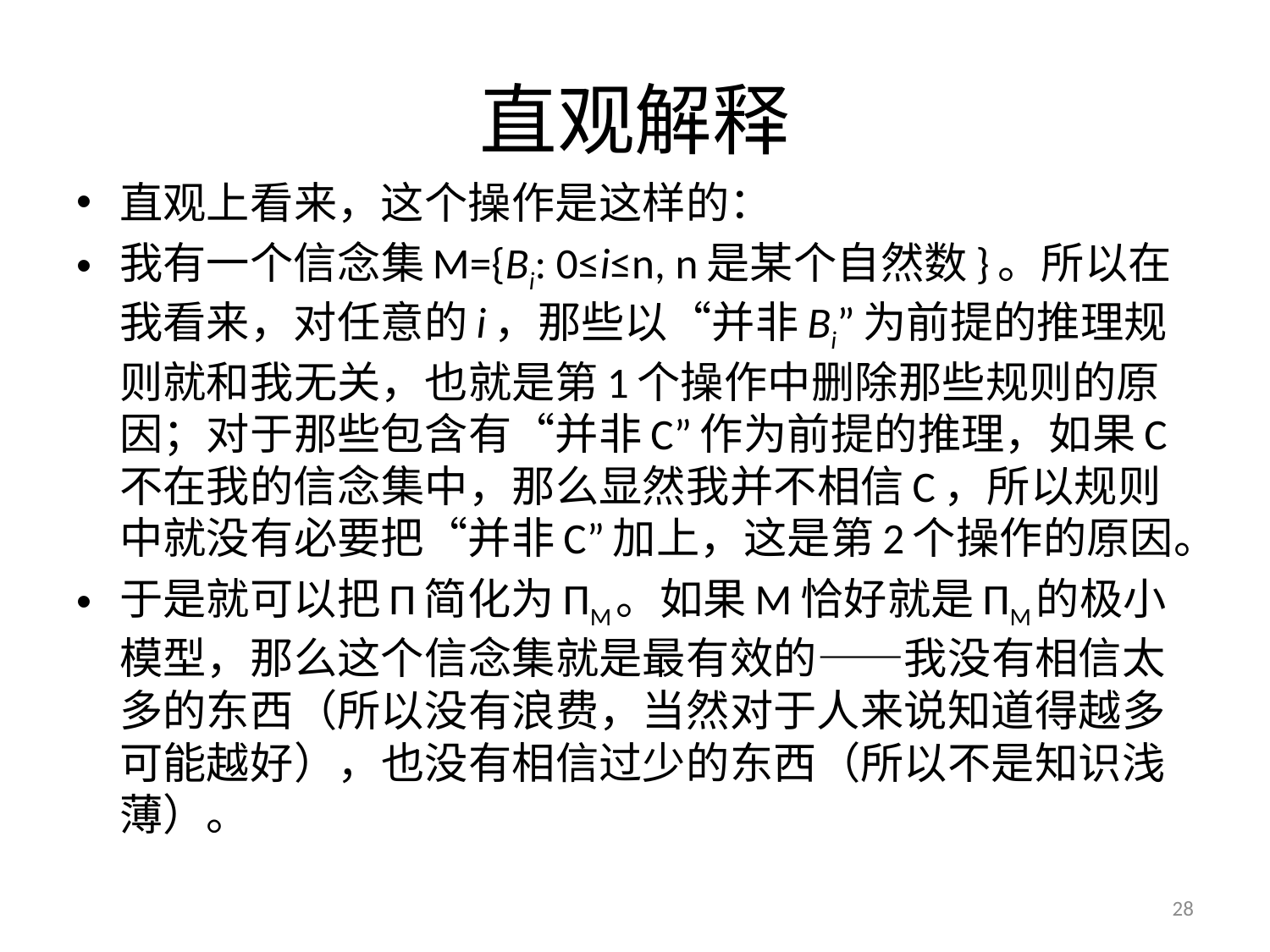

# 直观解释
直观上看来，这个操作是这样的：
我有一个信念集M={Bi: 0≤i≤n, n是某个自然数}。所以在我看来，对任意的i，那些以“并非Bi”为前提的推理规则就和我无关，也就是第1个操作中删除那些规则的原因；对于那些包含有“并非C”作为前提的推理，如果C不在我的信念集中，那么显然我并不相信C，所以规则中就没有必要把“并非C”加上，这是第2个操作的原因。
于是就可以把Π简化为ΠM。如果M恰好就是ΠM的极小模型，那么这个信念集就是最有效的——我没有相信太多的东西（所以没有浪费，当然对于人来说知道得越多可能越好），也没有相信过少的东西（所以不是知识浅薄）。

28